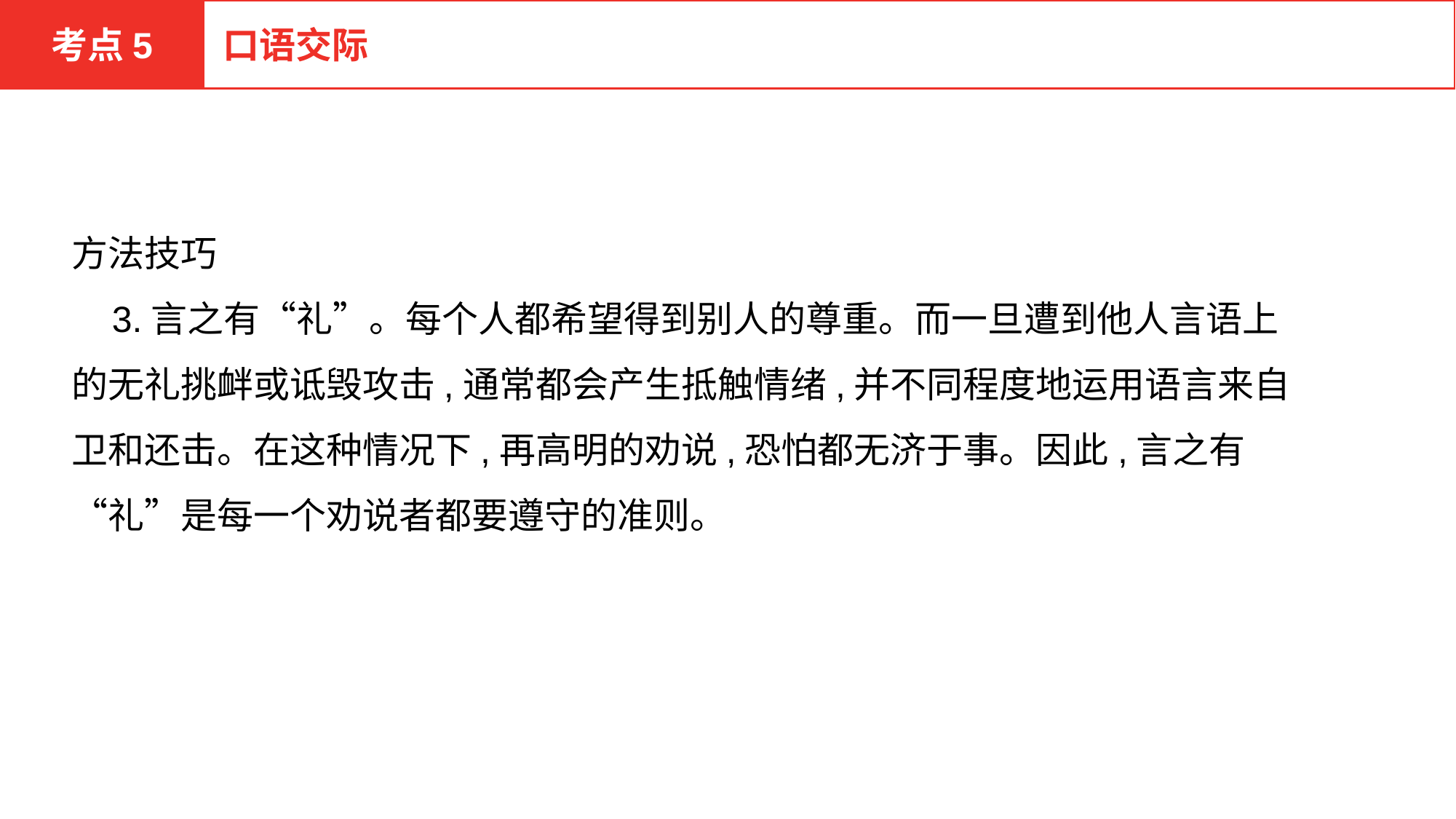

考点5
口语交际
方法技巧
    3.言之有“礼”。每个人都希望得到别人的尊重。而一旦遭到他人言语上的无礼挑衅或诋毁攻击,通常都会产生抵触情绪,并不同程度地运用语言来自卫和还击。在这种情况下,再高明的劝说,恐怕都无济于事。因此,言之有“礼”是每一个劝说者都要遵守的准则。